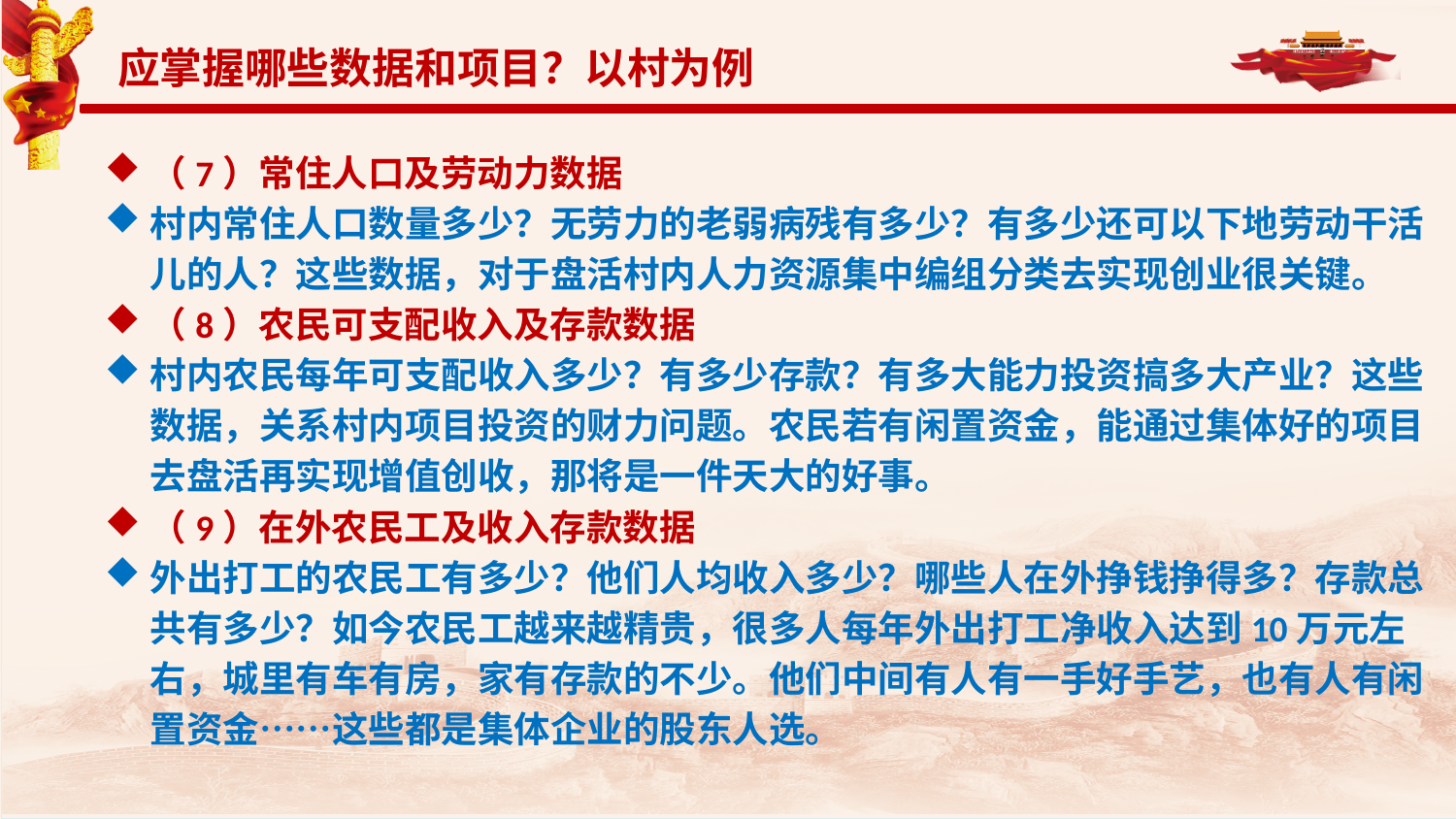

应掌握哪些数据和项目？以村为例
（7）常住人口及劳动力数据
村内常住人口数量多少？无劳力的老弱病残有多少？有多少还可以下地劳动干活儿的人？这些数据，对于盘活村内人力资源集中编组分类去实现创业很关键。
（8）农民可支配收入及存款数据
村内农民每年可支配收入多少？有多少存款？有多大能力投资搞多大产业？这些数据，关系村内项目投资的财力问题。农民若有闲置资金，能通过集体好的项目去盘活再实现增值创收，那将是一件天大的好事。
（9）在外农民工及收入存款数据
外出打工的农民工有多少？他们人均收入多少？哪些人在外挣钱挣得多？存款总共有多少？如今农民工越来越精贵，很多人每年外出打工净收入达到10万元左右，城里有车有房，家有存款的不少。他们中间有人有一手好手艺，也有人有闲置资金……这些都是集体企业的股东人选。